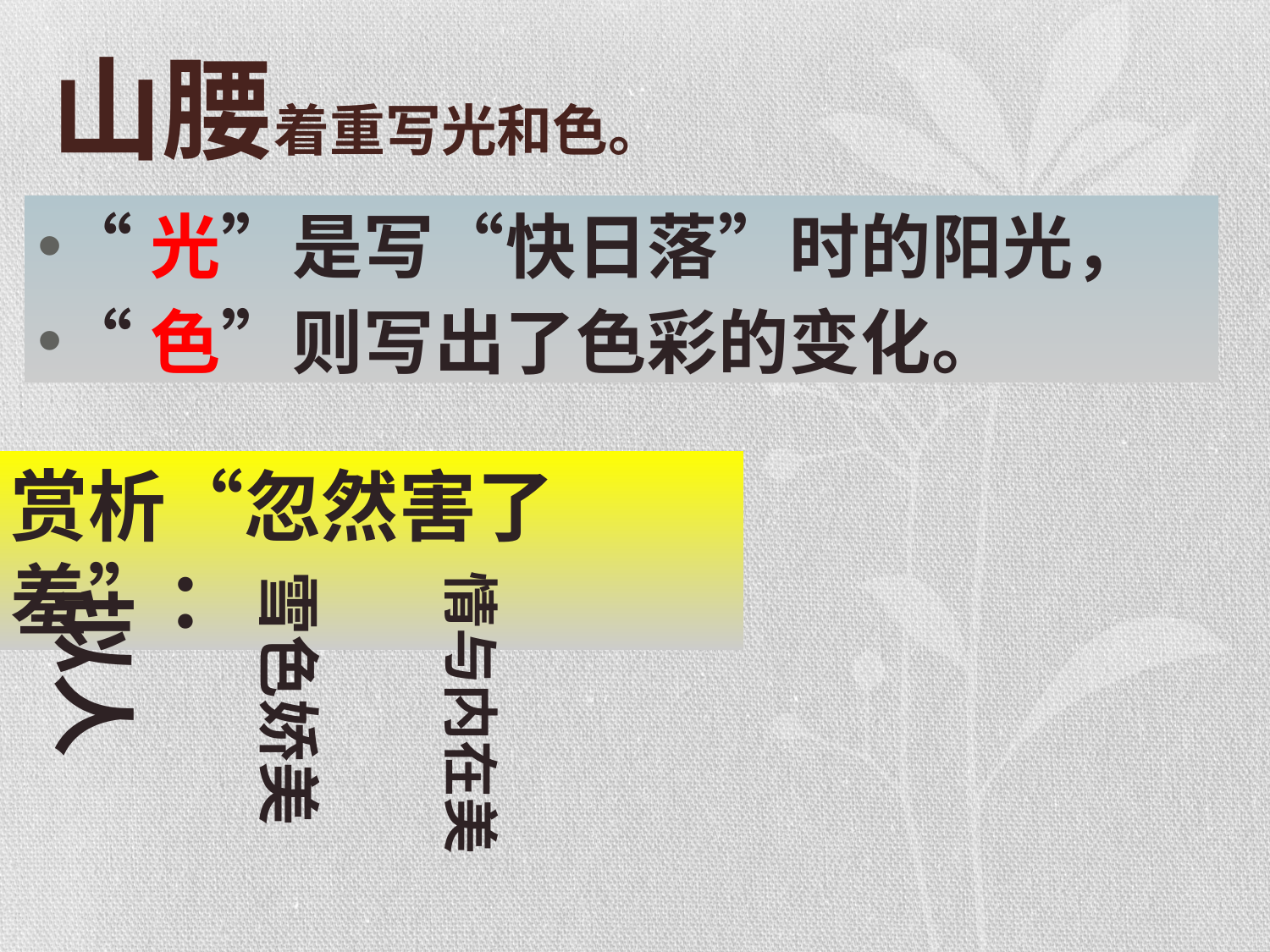

# 山腰着重写光和色。
“光”是写“快日落”时的阳光，
“色”则写出了色彩的变化。
赏析“忽然害了羞”：
雪色娇美
情与内在美
拟人